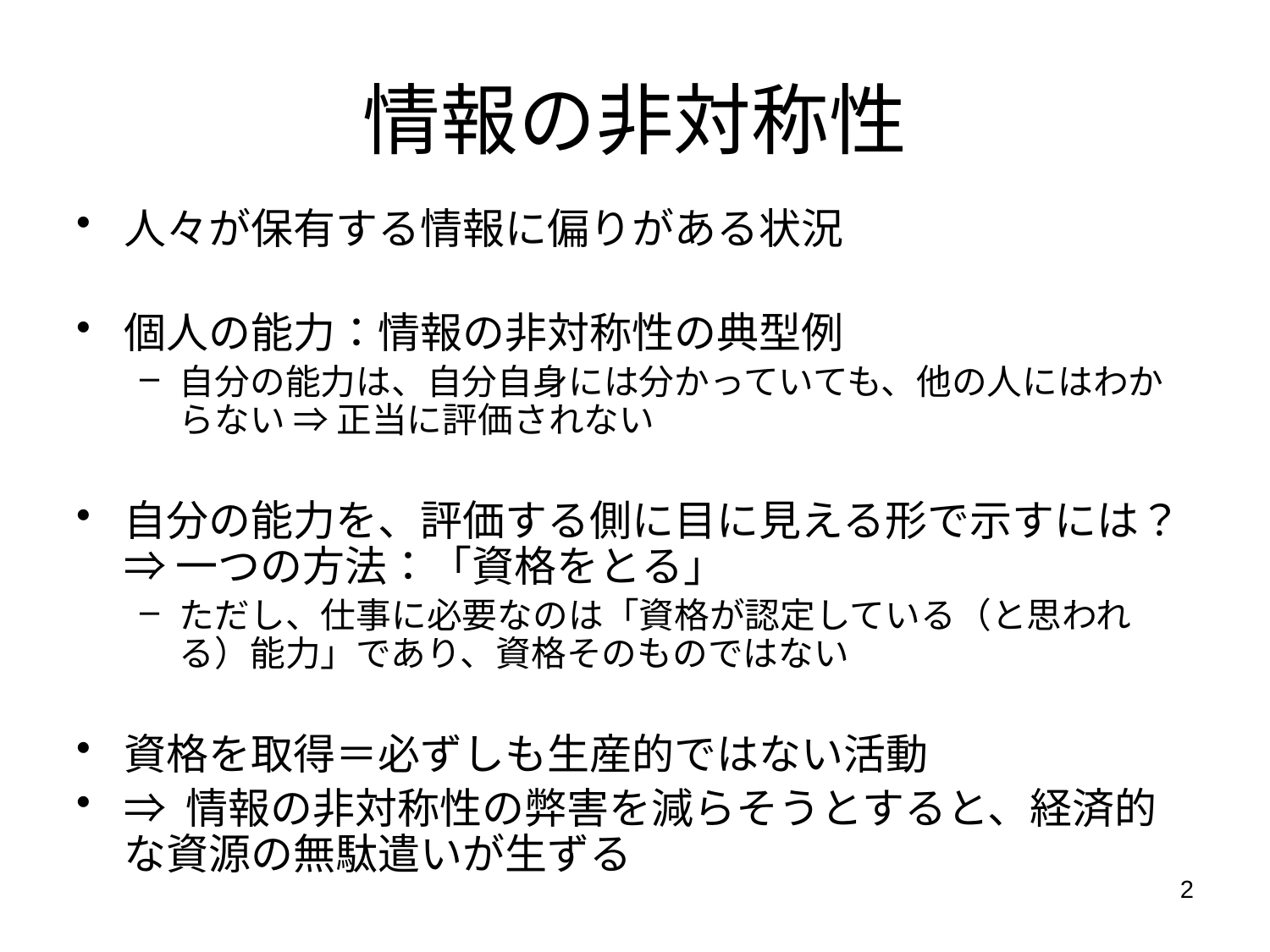

# 情報の非対称性
人々が保有する情報に偏りがある状況

個人の能力：情報の非対称性の典型例
自分の能力は、自分自身には分かっていても、他の人にはわからない ⇒ 正当に評価されない

自分の能力を、評価する側に目に見える形で示すには？⇒ 一つの方法：「資格をとる」
ただし、仕事に必要なのは「資格が認定している（と思われる）能力」であり、資格そのものではない

資格を取得＝必ずしも生産的ではない活動
⇒ 情報の非対称性の弊害を減らそうとすると、経済的な資源の無駄遣いが生ずる
2